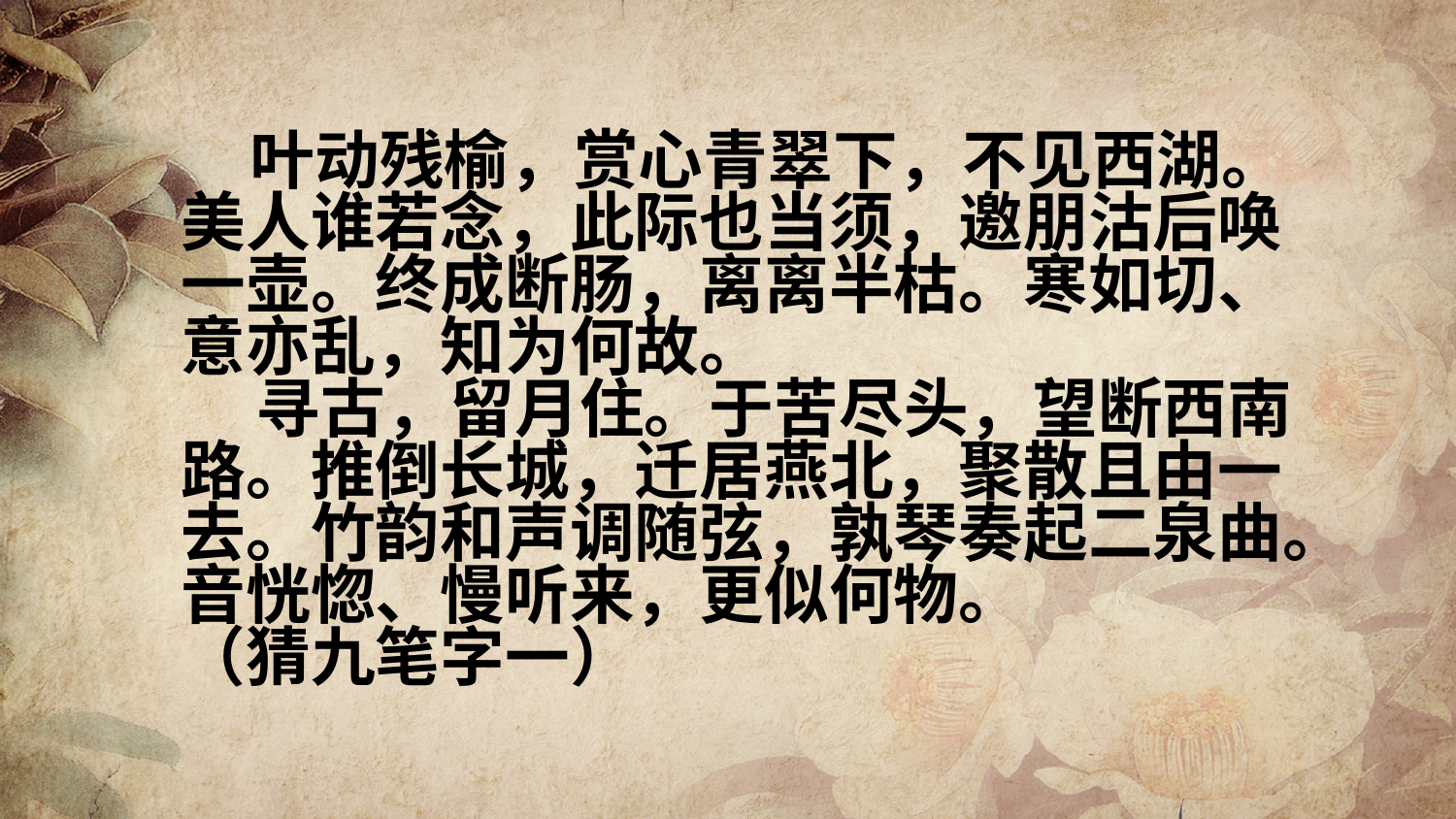

叶动残榆，赏心青翠下，不见西湖。美人谁若念，此际也当须，邀朋沽后唤一壶。终成断肠，离离半枯。寒如切、意亦乱，知为何故。
    寻古，留月住。于苦尽头，望断西南路。推倒长城，迁居燕北，聚散且由一去。竹韵和声调随弦，孰琴奏起二泉曲。音恍惚、慢听来，更似何物。
（猜九笔字一）